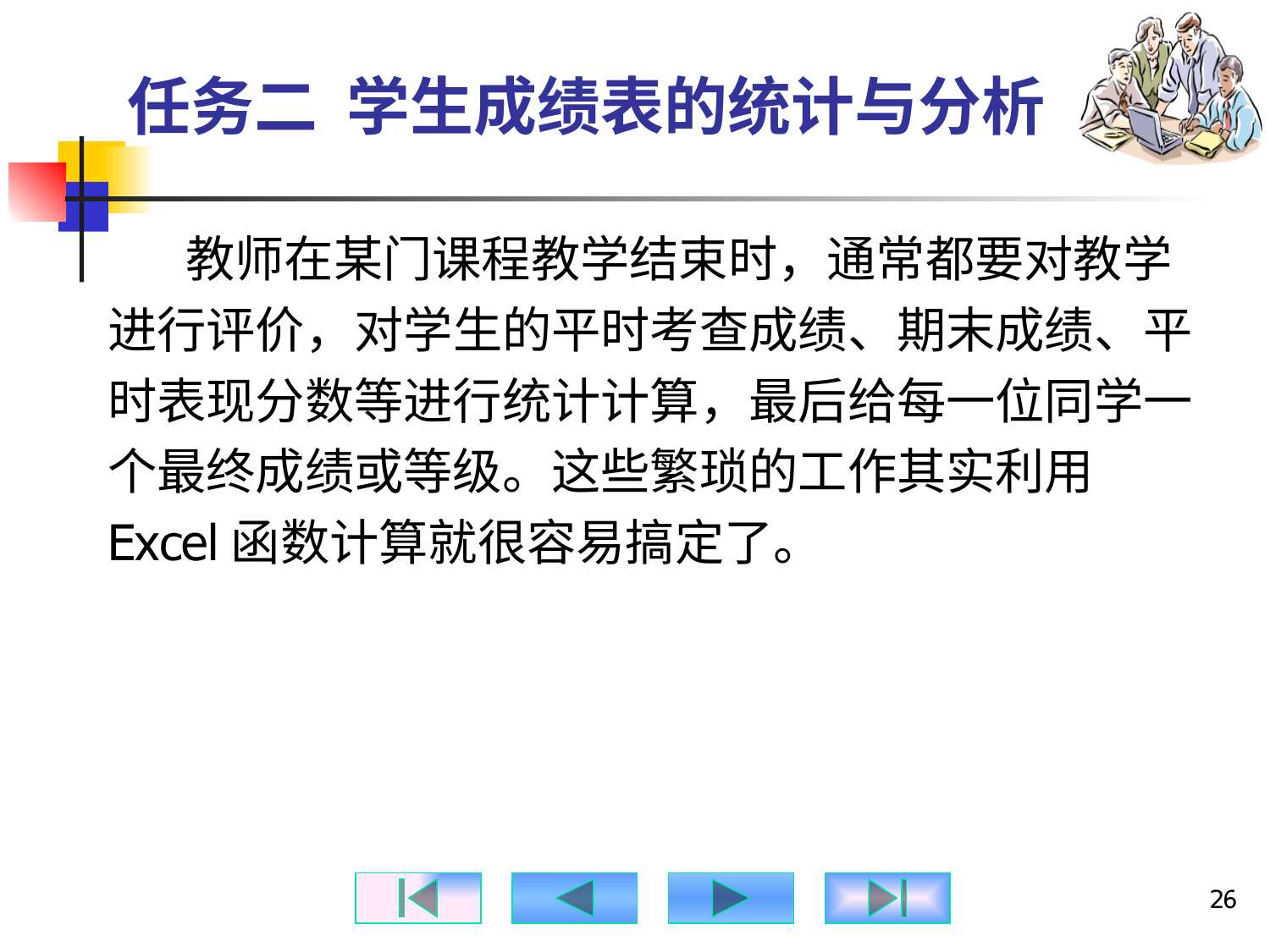

# 任务二  学生成绩表的统计与分析
      教师在某门课程教学结束时，通常都要对教学进行评价，对学生的平时考查成绩、期末成绩、平时表现分数等进行统计计算，最后给每一位同学一个最终成绩或等级。这些繁琐的工作其实利用Excel函数计算就很容易搞定了。
26